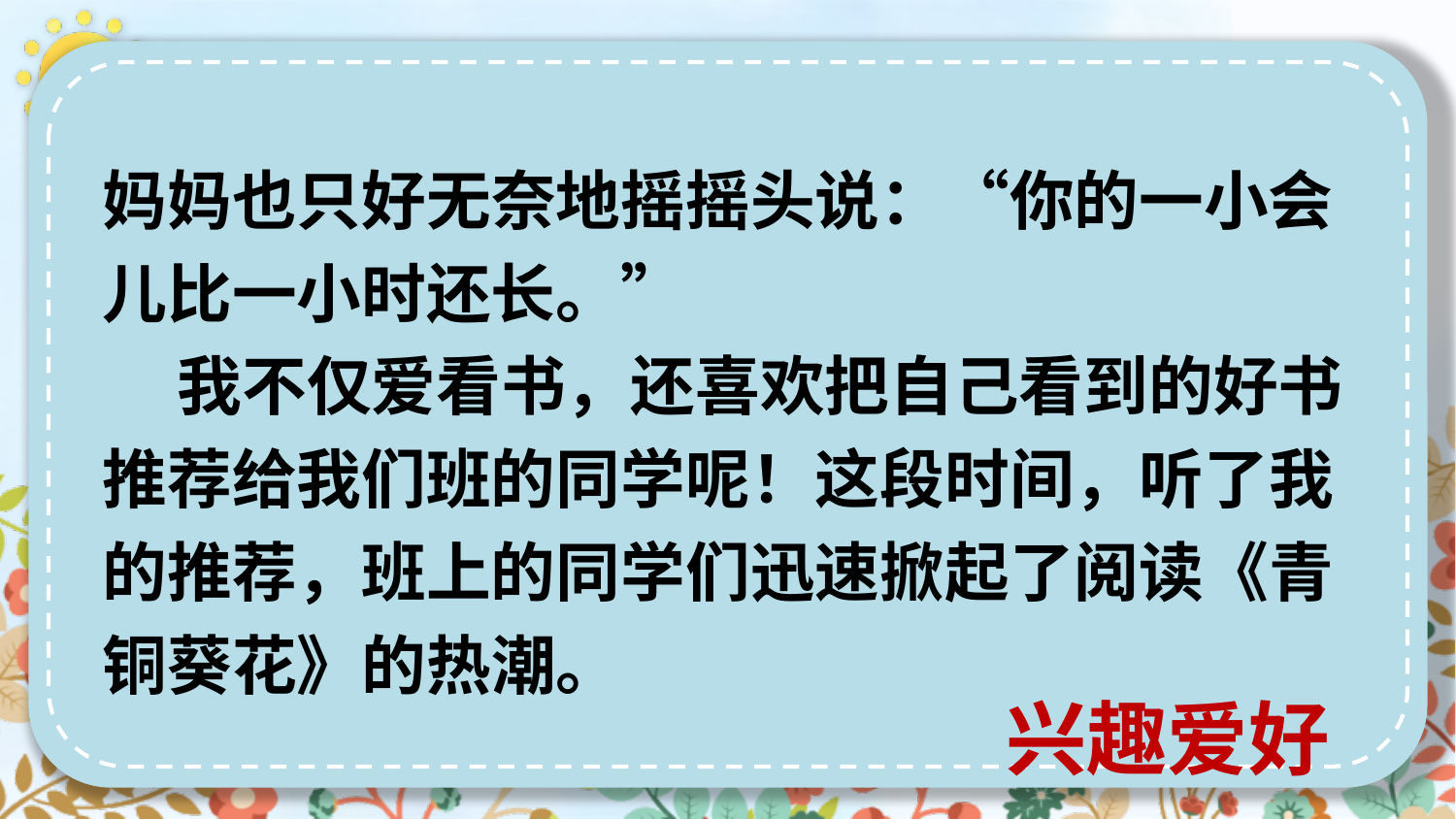

妈妈也只好无奈地摇摇头说：“你的一小会儿比一小时还长。”
    我不仅爱看书，还喜欢把自己看到的好书推荐给我们班的同学呢！这段时间，听了我的推荐，班上的同学们迅速掀起了阅读《青铜葵花》的热潮。
兴趣爱好